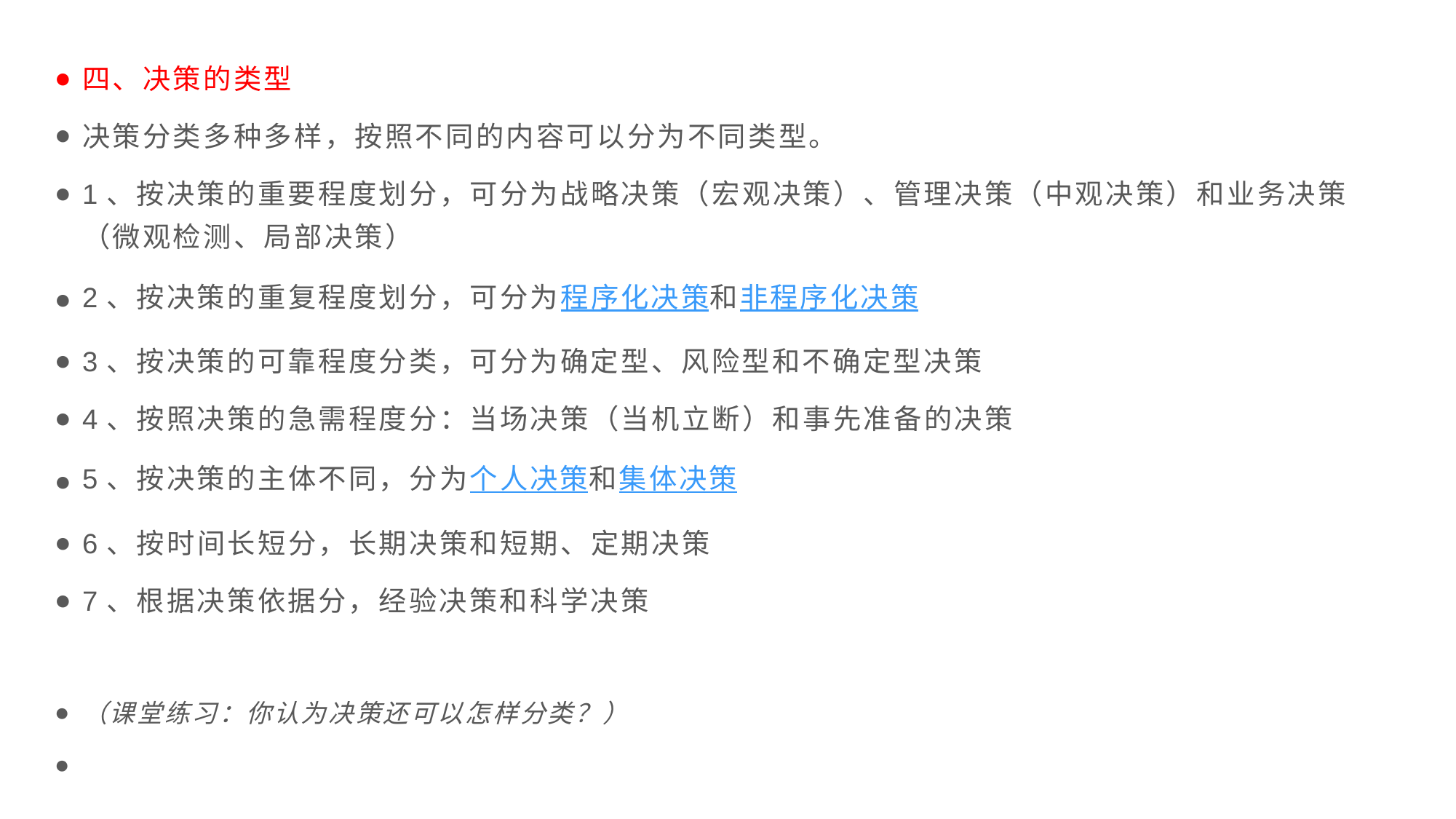

四、决策的类型
决策分类多种多样，按照不同的内容可以分为不同类型。
1、按决策的重要程度划分，可分为战略决策（宏观决策）、管理决策（中观决策）和业务决策（微观检测、局部决策）
2、按决策的重复程度划分，可分为程序化决策和非程序化决策
3、按决策的可靠程度分类，可分为确定型、风险型和不确定型决策
4、按照决策的急需程度分：当场决策（当机立断）和事先准备的决策
5、按决策的主体不同，分为个人决策和集体决策
6、按时间长短分，长期决策和短期、定期决策
7、根据决策依据分，经验决策和科学决策

（课堂练习：你认为决策还可以怎样分类？）

14